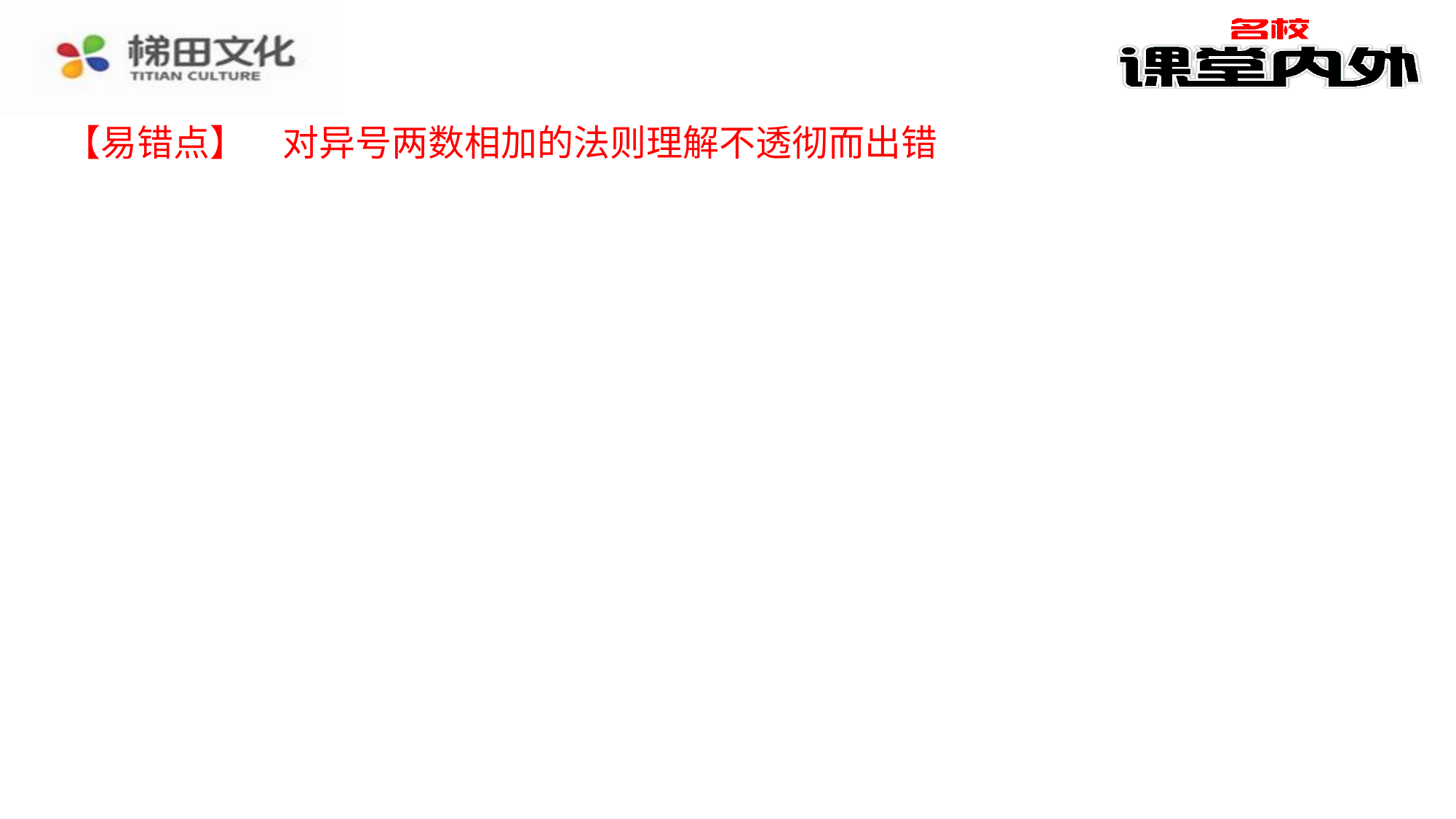

【易错点】　对异号两数相加的法则理解不透彻而出错
【易错点】　对异号两数相加的法则理解不透彻而出错